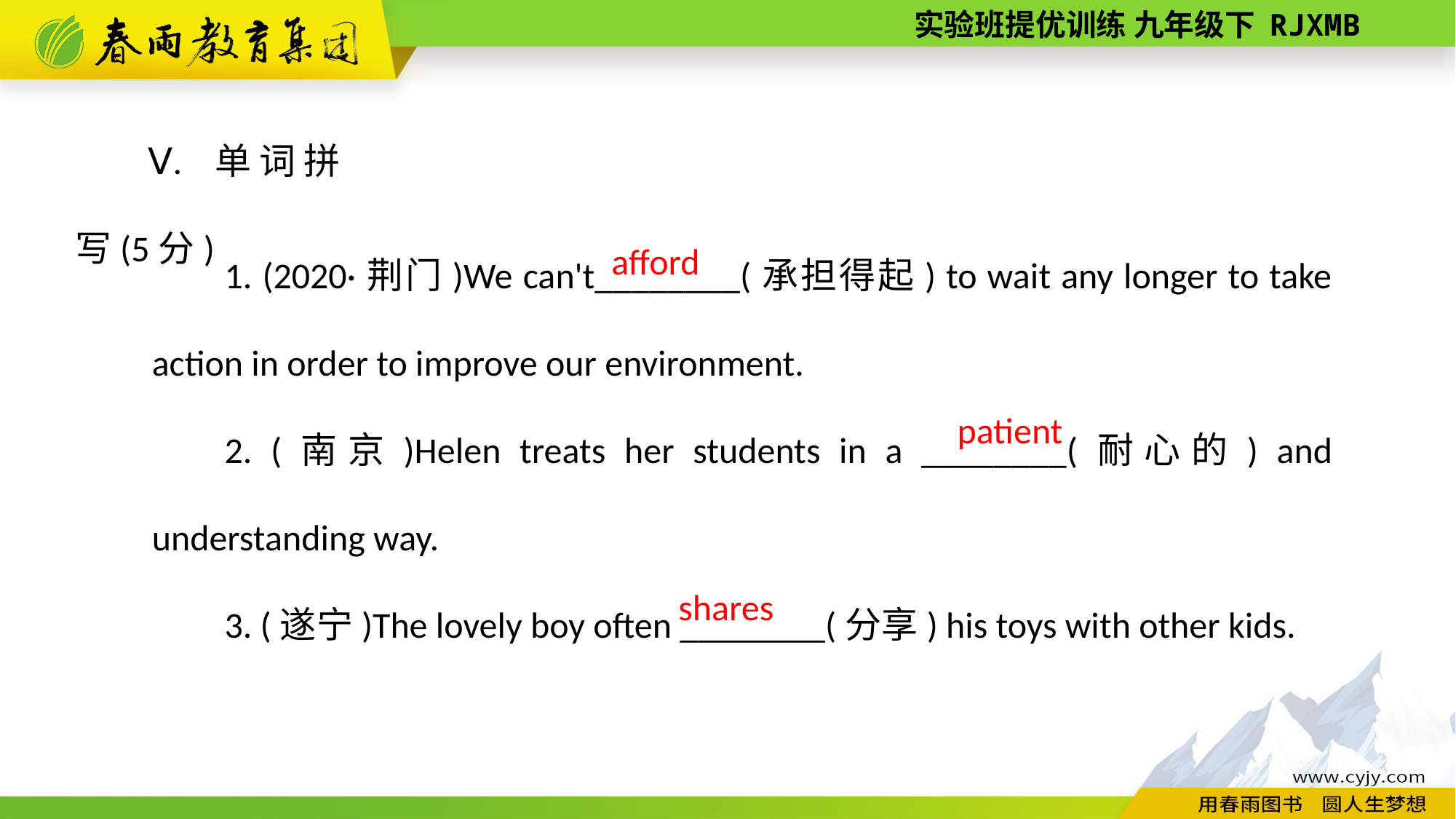

Ⅴ. 单词拼写(5分)
1. (2020·荆门)We can't________(承担得起) to wait any longer to take action in order to improve our environment.
2. (南京)Helen treats her students in a ________(耐心的) and understanding way.
3. (遂宁)The lovely boy often ________(分享) his toys with other kids.
afford
patient
shares